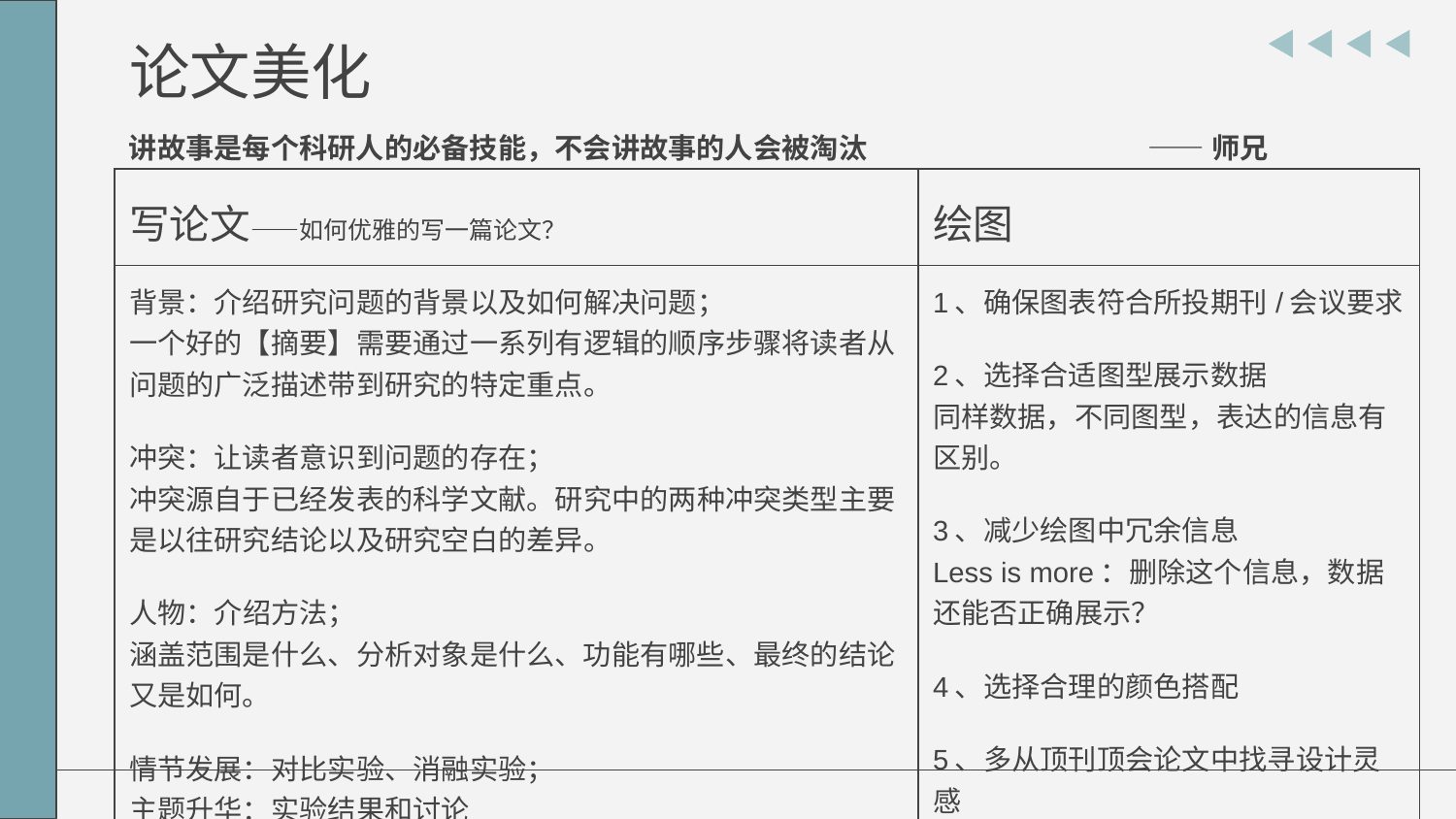

# 论文美化
讲故事是每个科研人的必备技能，不会讲故事的人会被淘汰 		—— 师兄
| 写论文——如何优雅的写一篇论文？ | 绘图 |
| --- | --- |
| 背景：介绍研究问题的背景以及如何解决问题； 一个好的【摘要】需要通过一系列有逻辑的顺序步骤将读者从问题的广泛描述带到研究的特定重点。 冲突：让读者意识到问题的存在； 冲突源自于已经发表的科学文献。研究中的两种冲突类型主要是以往研究结论以及研究空白的差异。 人物：介绍方法； 涵盖范围是什么、分析对象是什么、功能有哪些、最终的结论又是如何。 情节发展：对比实验、消融实验； 主题升华：实验结果和讨论 | 1、确保图表符合所投期刊/会议要求 2、选择合适图型展示数据 同样数据，不同图型，表达的信息有区别。 3、减少绘图中冗余信息 Less is more：删除这个信息，数据还能否正确展示？ 4、选择合理的颜色搭配 5、多从顶刊顶会论文中找寻设计灵感 |